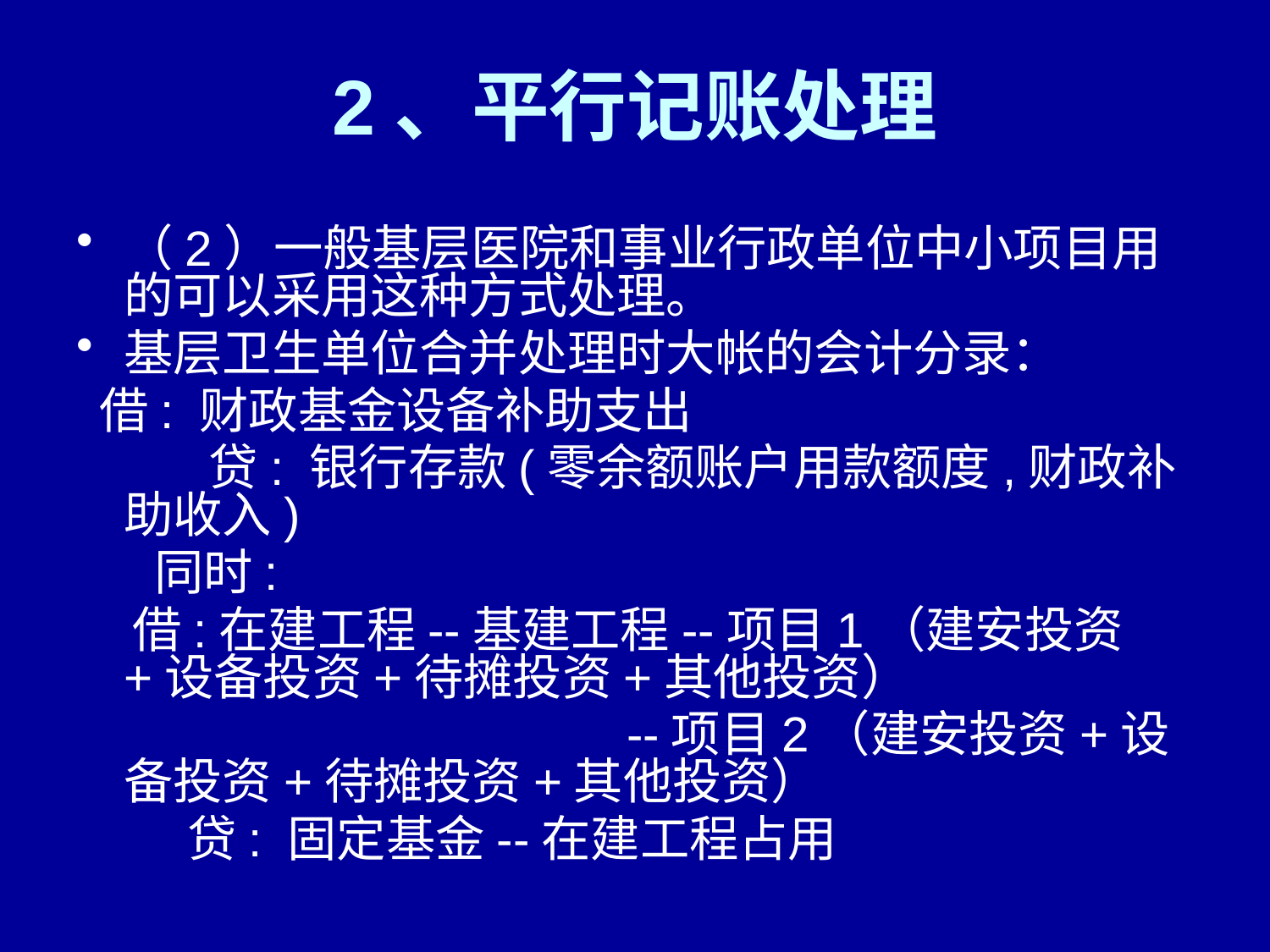

# 2、平行记账处理
（2）一般基层医院和事业行政单位中小项目用的可以采用这种方式处理。
基层卫生单位合并处理时大帐的会计分录：
 借: 财政基金设备补助支出
           贷: 银行存款(零余额账户用款额度,财政补助收入)
      同时:
    借:在建工程--基建工程--项目1（建安投资+设备投资+待摊投资+其他投资）
                                        --项目2（建安投资+设备投资+待摊投资+其他投资）
         贷: 固定基金--在建工程占用